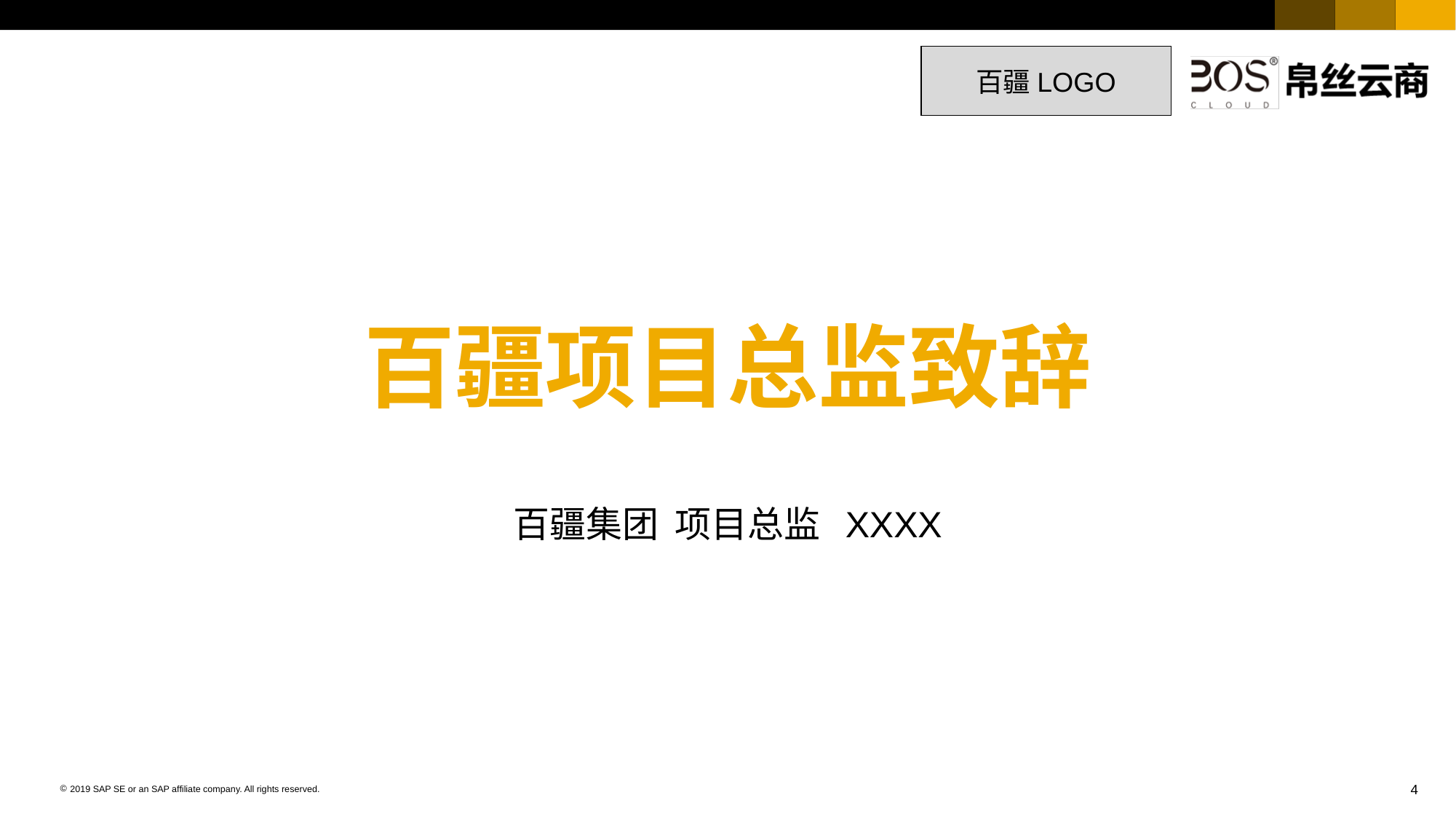

4
百疆LOGO
# 百疆项目总监致辞

百疆集团  项目总监  XXXX